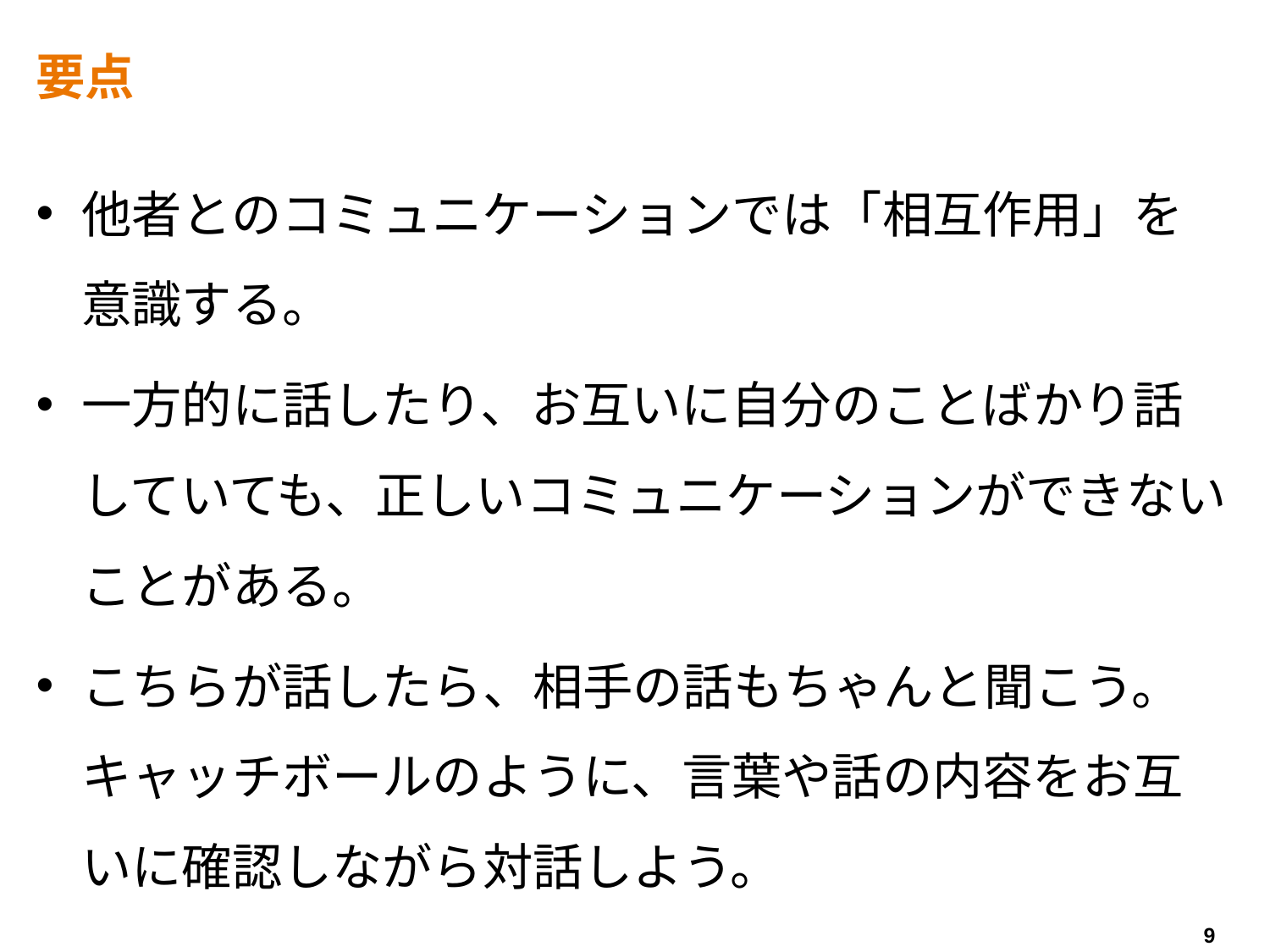

# 要点
他者とのコミュニケーションでは「相互作用」を意識する。
一方的に話したり、お互いに自分のことばかり話していても、正しいコミュニケーションができないことがある。
こちらが話したら、相手の話もちゃんと聞こう。キャッチボールのように、言葉や話の内容をお互いに確認しながら対話しよう。
9